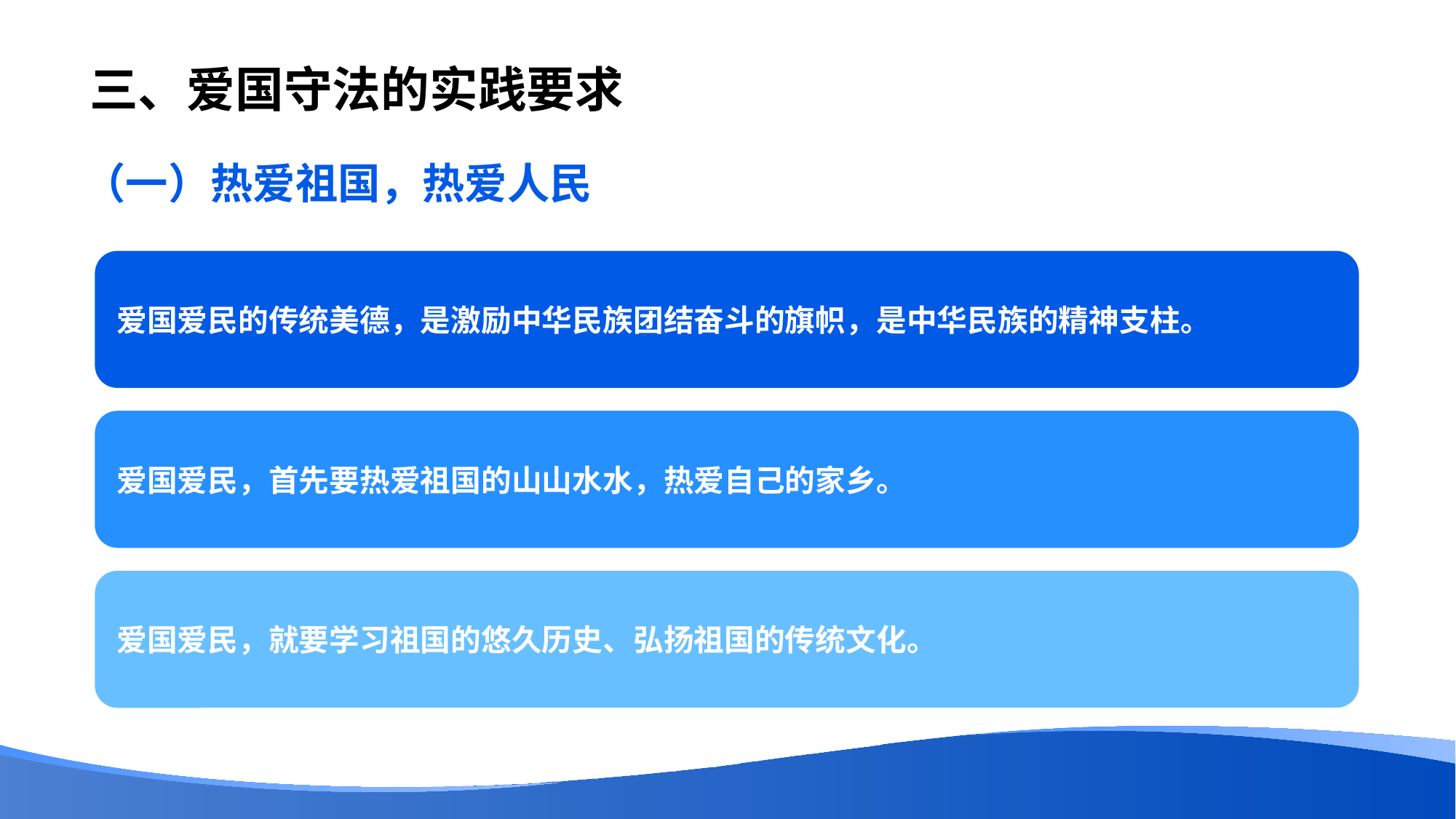

# 三、爱国守法的实践要求
（一）热爱祖国，热爱人民
爱国爱民的传统美德，是激励中华民族团结奋斗的旗帜，是中华民族的精神支柱。
爱国爱民，首先要热爱祖国的山山水水，热爱自己的家乡。
爱国爱民，就要学习祖国的悠久历史、弘扬祖国的传统文化。